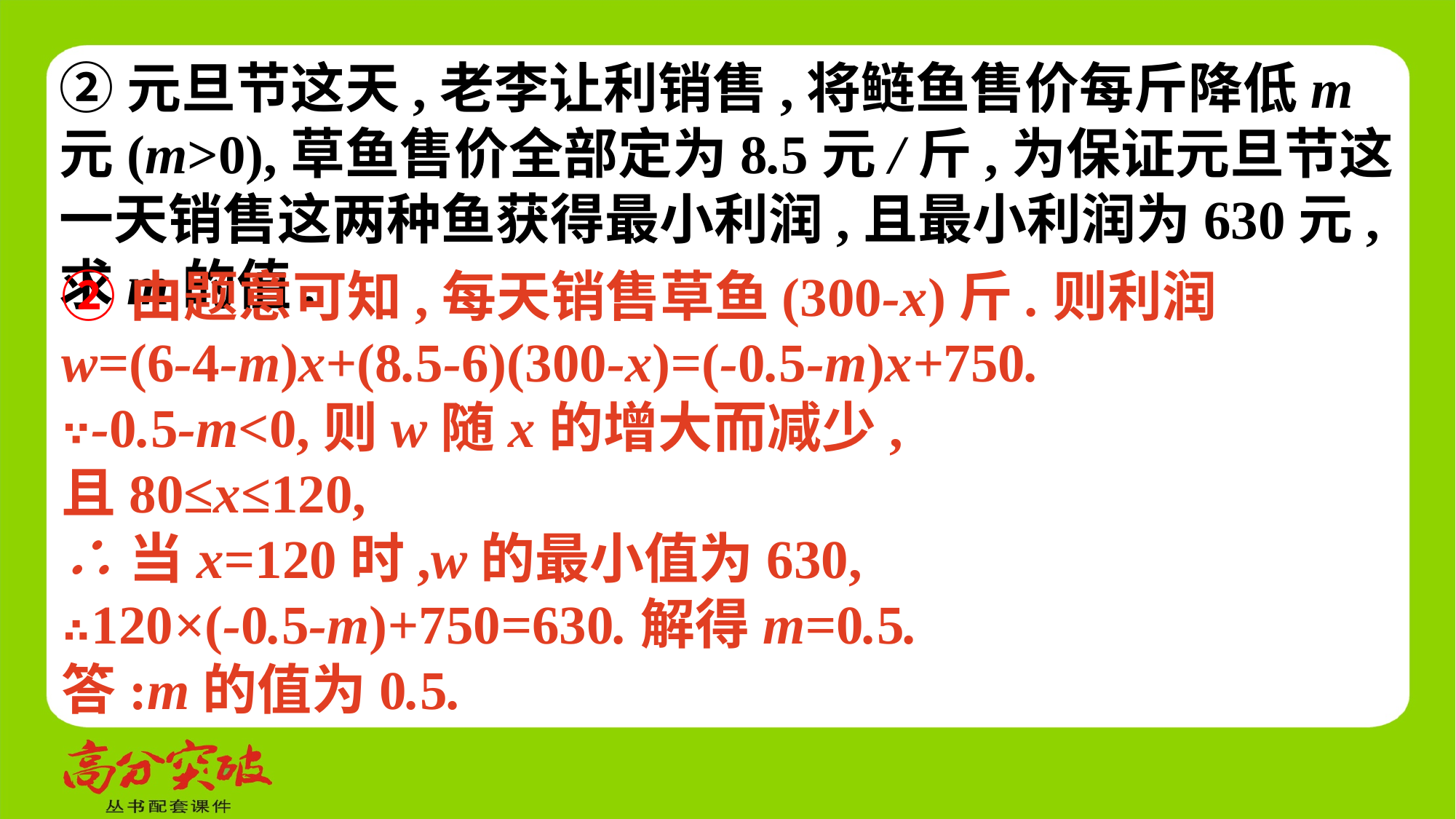

②元旦节这天,老李让利销售,将鲢鱼售价每斤降低m元(m>0),草鱼售价全部定为8.5元/斤,为保证元旦节这一天销售这两种鱼获得最小利润,且最小利润为630元,求m的值.
②由题意可知,每天销售草鱼(300-x)斤.则利润
w=(6-4-m)x+(8.5-6)(300-x)=(-0.5-m)x+750.
∵-0.5-m<0,则w随x的增大而减少,
且80≤x≤120,
∴当x=120时,w的最小值为630,
∴120×(-0.5-m)+750=630.解得m=0.5.
答:m的值为0.5.